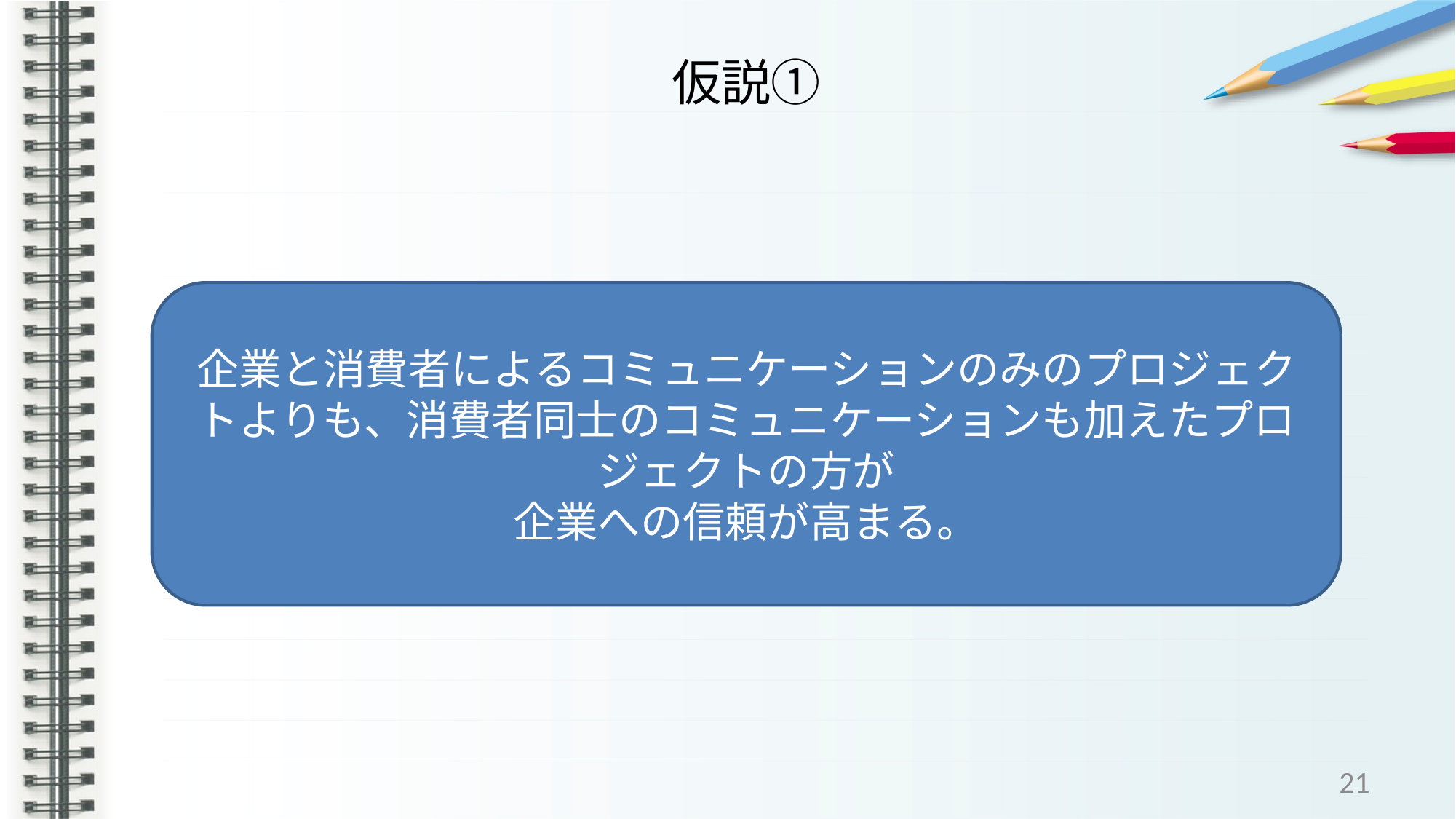

# 仮説①
企業と消費者によるコミュニケーションのみのプロジェクトよりも、消費者同士のコミュニケーションも加えたプロジェクトの方が
企業への信頼が高まる。
21